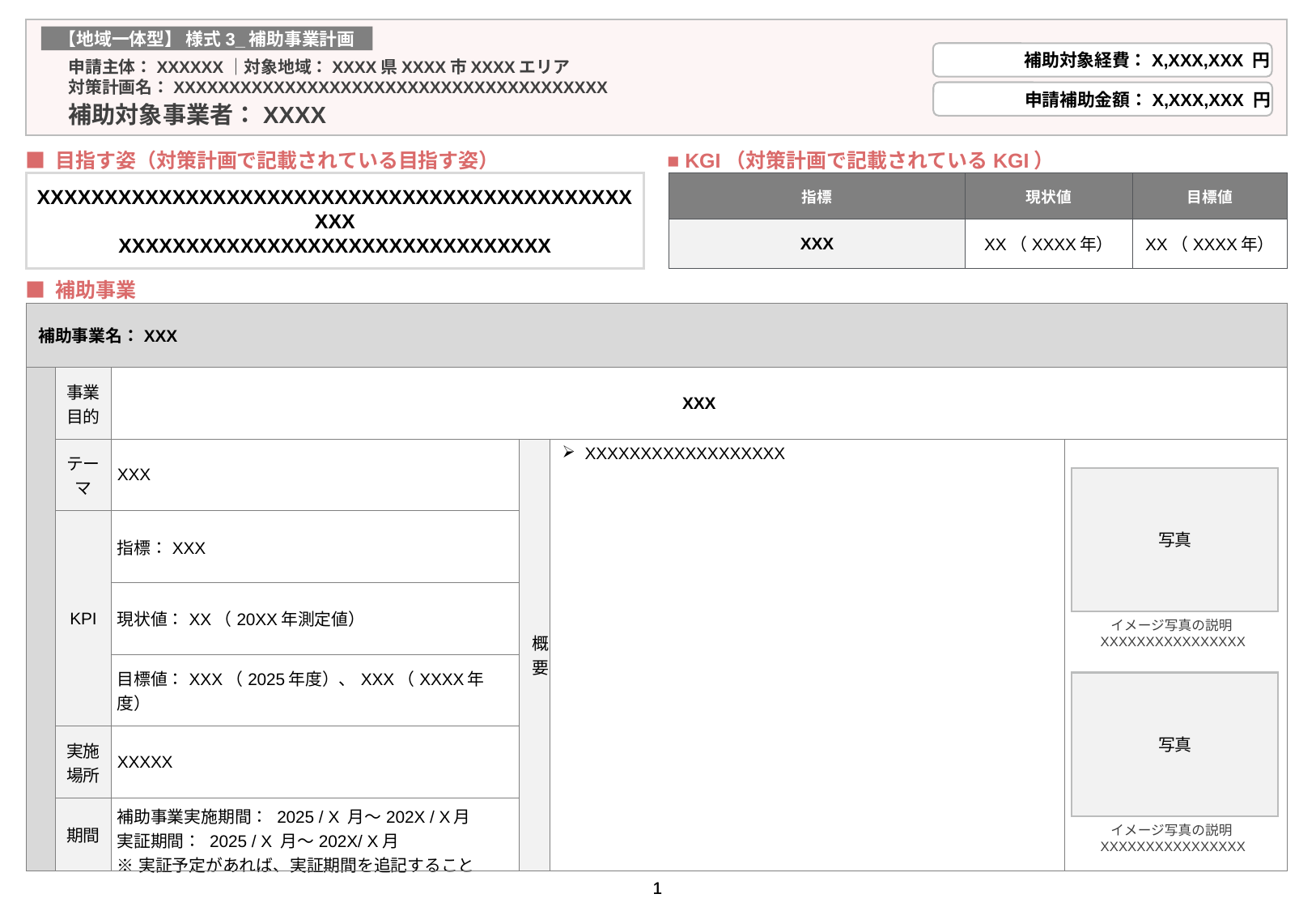

記入例を参照の上、記入を進めること
必要に応じて、フォントの大きさや、枠を調整することは可とする
有識者・ステークホルダーへの説明資料として活用することを前提に、当該フォーマットの項目を記載すること
最終的に、記入例や説明コメントを削除して提出すること

【地域一体型】 様式3_補助事業計画
補助対象経費：X,XXX,XXX 円
申請主体：XXXXXX｜対象地域：XXXX県XXXX市XXXXエリア
対策計画名：XXXXXXXXXXXXXXXXXXXXXXXXXXXXXXXXXXXXXXX
申請補助金額：X,XXX,XXX 円

補助対象事業者：XXXX
■ 目指す姿（対策計画で記載されている目指す姿）
■ KGI（対策計画で記載されているKGI）
XXXXXXXXXXXXXXXXXXXXXXXXXXXXXXXXXXXXXXXXXXXXXXX
XXXXXXXXXXXXXXXXXXXXXXXXXXXXXXXX
| 指標 | 現状値 | 目標値 |
| --- | --- | --- |
| XXX | XX（XXXX年） | XX（XXXX年） |
■ 補助事業
| 補助事業名：XXX |  |  |  |  |  |
| --- | --- | --- | --- | --- | --- |
|  | 事業 目的 | XXX |  |  |  |
|  | テーマ | XXX | 概要 | XXXXXXXXXXXXXXXXXX |  |
|  | KPI | 指標：XXX |  |  |  |
|  |  | 現状値：XX（20XX年測定値） |  |  |  |
|  |  | 目標値：XXX（2025年度）、XXX（XXXX年度） |  |  |  |
|  | 実施場所 | XXXXX |  |  |  |
|  | 期間 | 補助事業実施期間： 2025 / X 月～202X / X月 実証期間： 2025 / X 月～202X/ X月 ※実証予定があれば、実証期間を追記すること |  |  |  |
写真
イメージ写真の説明XXXXXXXXXXXXXXXX
写真
イメージ写真の説明XXXXXXXXXXXXXXXX